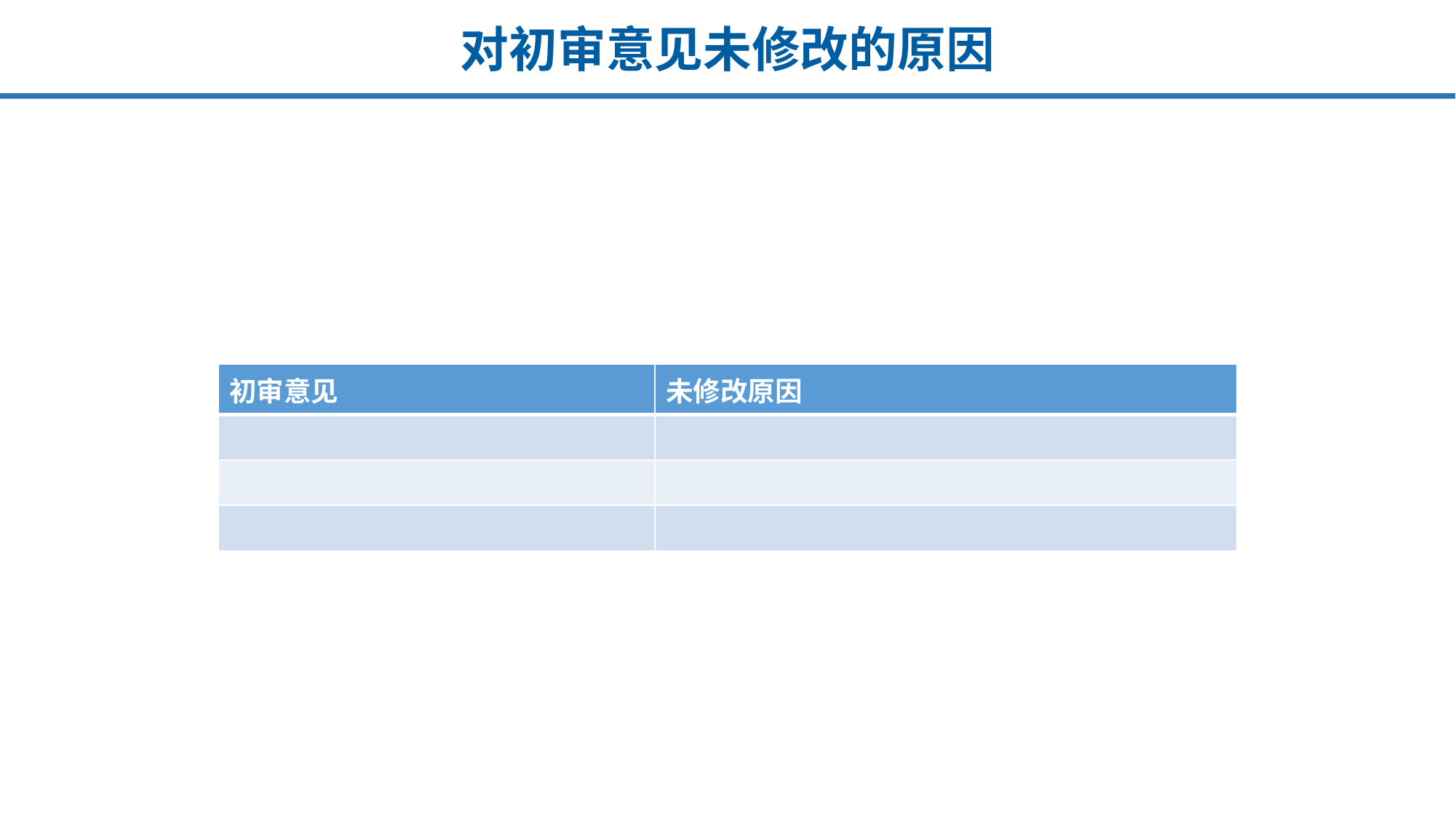

# 对初审意见未修改的原因
| 初审意见 | 未修改原因 |
| --- | --- |
|  |  |
|  |  |
|  |  |